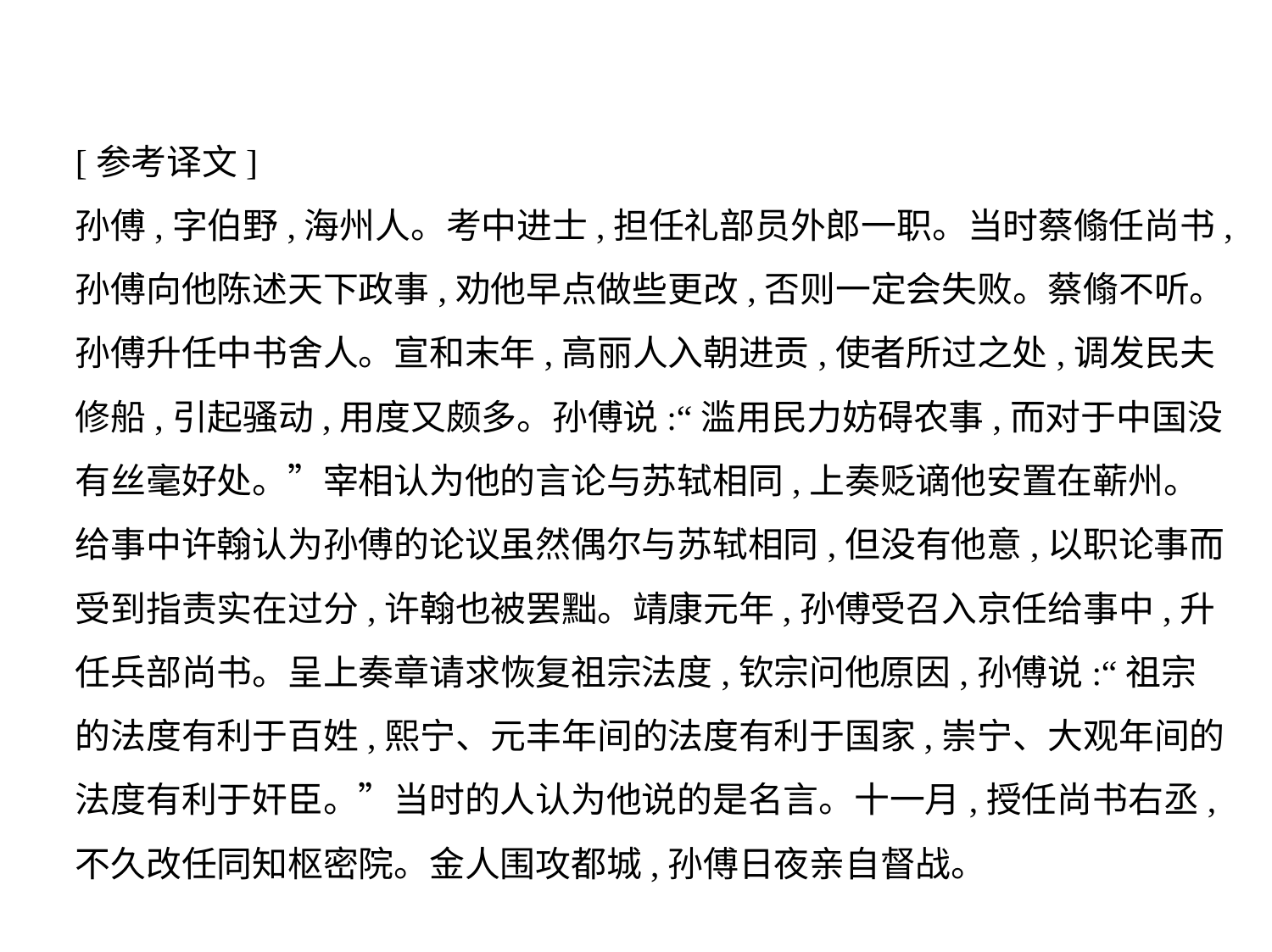

[参考译文]
孙傅,字伯野,海州人。考中进士,担任礼部员外郎一职。当时蔡翛任尚书,
孙傅向他陈述天下政事,劝他早点做些更改,否则一定会失败。蔡翛不听。
孙傅升任中书舍人。宣和末年,高丽人入朝进贡,使者所过之处,调发民夫
修船,引起骚动,用度又颇多。孙傅说:“滥用民力妨碍农事,而对于中国没
有丝毫好处。”宰相认为他的言论与苏轼相同,上奏贬谪他安置在蕲州。
给事中许翰认为孙傅的论议虽然偶尔与苏轼相同,但没有他意,以职论事而
受到指责实在过分,许翰也被罢黜。靖康元年,孙傅受召入京任给事中,升
任兵部尚书。呈上奏章请求恢复祖宗法度,钦宗问他原因,孙傅说:“祖宗
的法度有利于百姓,熙宁、元丰年间的法度有利于国家,崇宁、大观年间的
法度有利于奸臣。”当时的人认为他说的是名言。十一月,授任尚书右丞,
不久改任同知枢密院。金人围攻都城,孙傅日夜亲自督战。